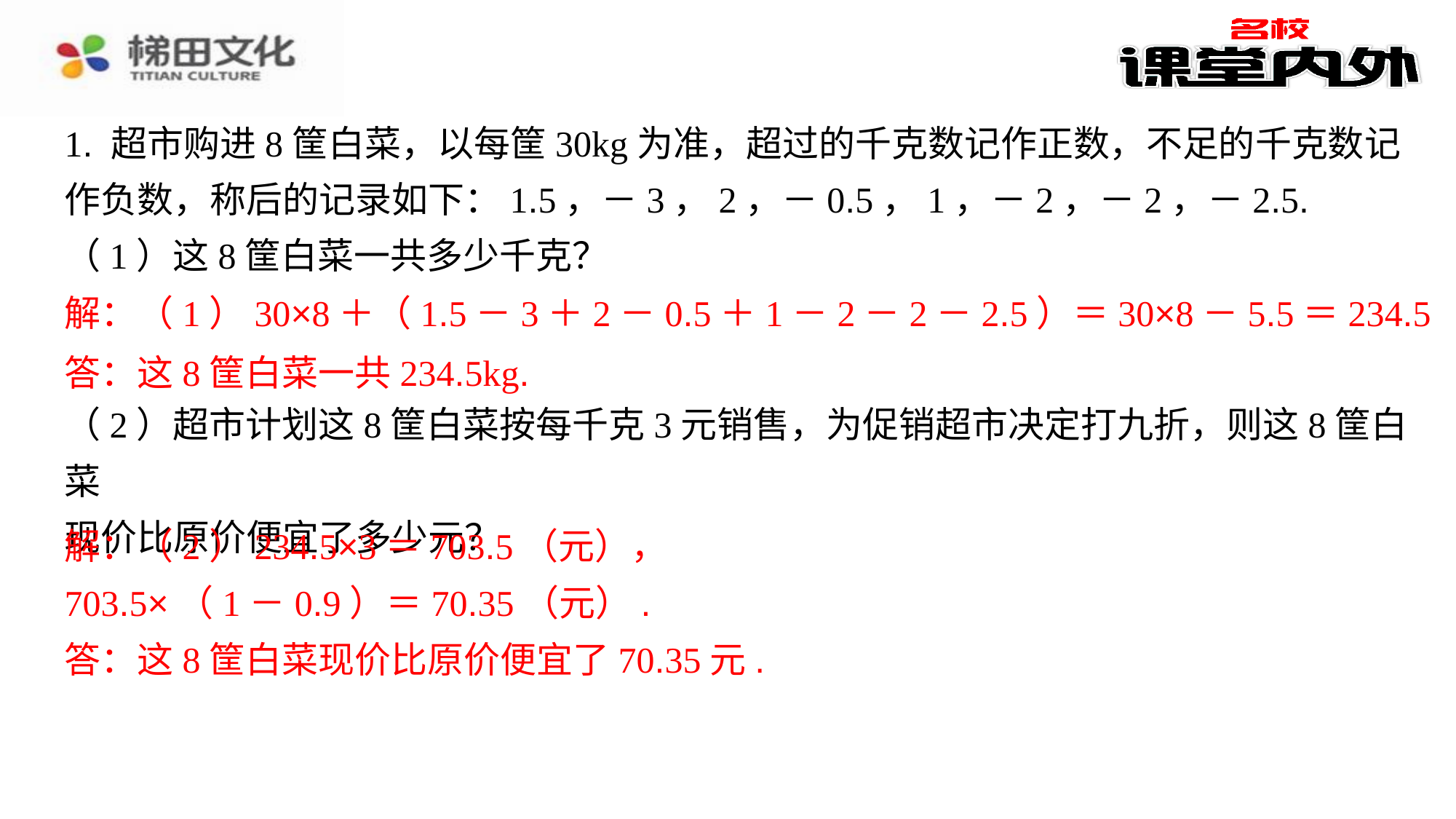

1. 超市购进8筐白菜，以每筐30kg为准，超过的千克数记作正数，不足的千克数记
作负数，称后的记录如下：1.5，－3，2，－0.5，1，－2，－2，－2.5.
（1）这8筐白菜一共多少千克？
解：（1）30×8＋（1.5－3＋2－0.5＋1－2－2－2.5）＝30×8－5.5＝234.5
答：这8筐白菜一共234.5kg.
（2）超市计划这8筐白菜按每千克3元销售，为促销超市决定打九折，则这8筐白菜
现价比原价便宜了多少元？
解：（2）234.5×3＝703.5（元），
703.5×（1－0.9）＝70.35（元）.
答：这8筐白菜现价比原价便宜了70.35元.
解：（1）30×8＋（1.5－3＋2－0.5＋1－2－2－2.5）＝30×8－5.5＝234.5（kg）.
答：这8筐白菜一共234.5kg.
解：（2）234.5×3＝703.5（元），
703.5×（1－0.9）＝70.35（元）.
答：这8筐白菜现价比原价便宜了70.35元.